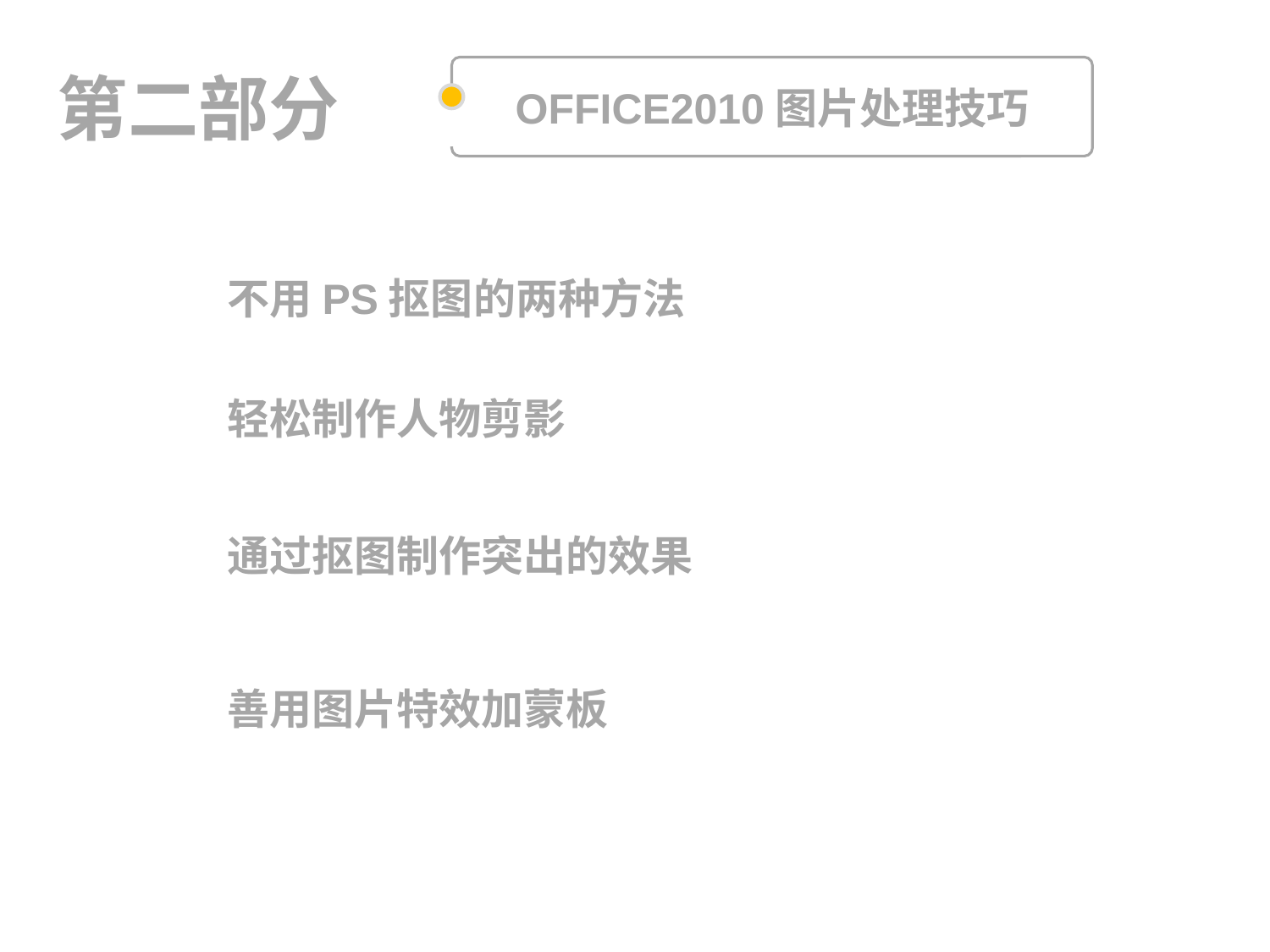

OFFICE2010图片处理技巧

第二部分
不用PS抠图的两种方法
轻松制作人物剪影
通过抠图制作突出的效果
善用图片特效加蒙板